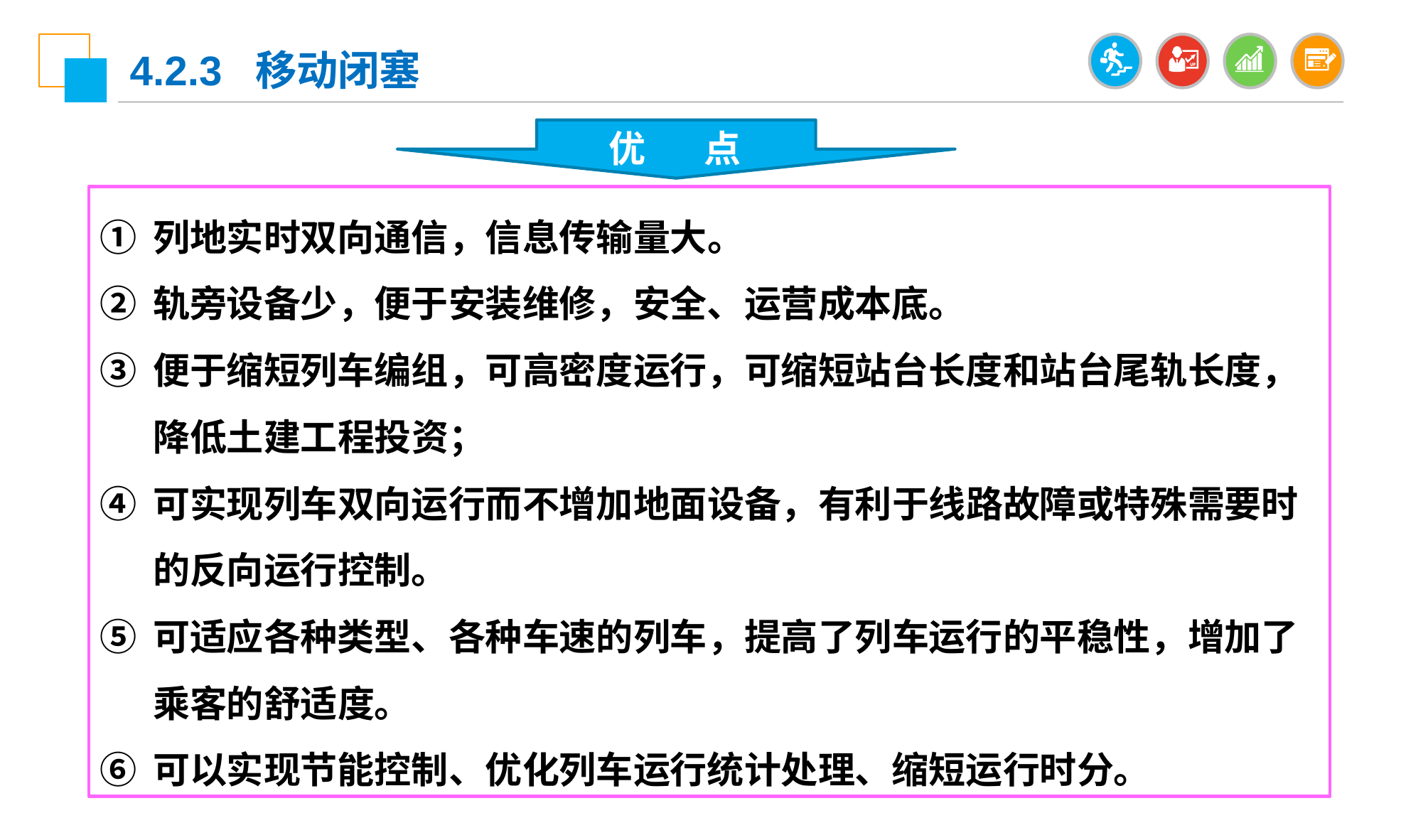

4.2.3  移动闭塞
优       点
列地实时双向通信，信息传输量大。
轨旁设备少，便于安装维修，安全、运营成本底。
便于缩短列车编组，可高密度运行，可缩短站台长度和站台尾轨长度，降低土建工程投资；
可实现列车双向运行而不增加地面设备，有利于线路故障或特殊需要时的反向运行控制。
可适应各种类型、各种车速的列车，提高了列车运行的平稳性，增加了乘客的舒适度。
可以实现节能控制、优化列车运行统计处理、缩短运行时分。